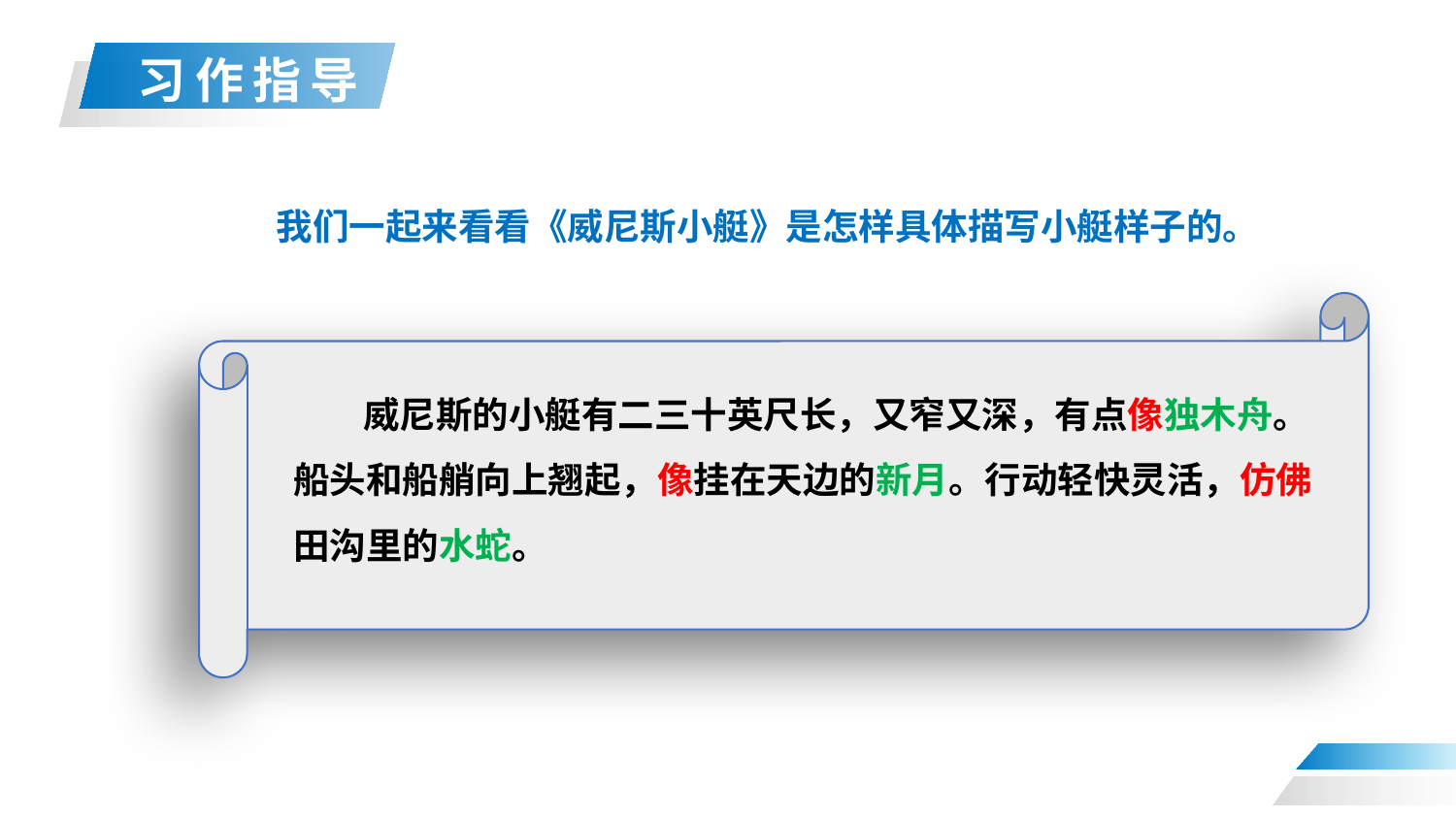

我们一起来看看《威尼斯小艇》是怎样具体描写小艇样子的。

   威尼斯的小艇有二三十英尺长，又窄又深，有点像独木舟。船头和船艄向上翘起，像挂在天边的新月。行动轻快灵活，仿佛田沟里的水蛇。